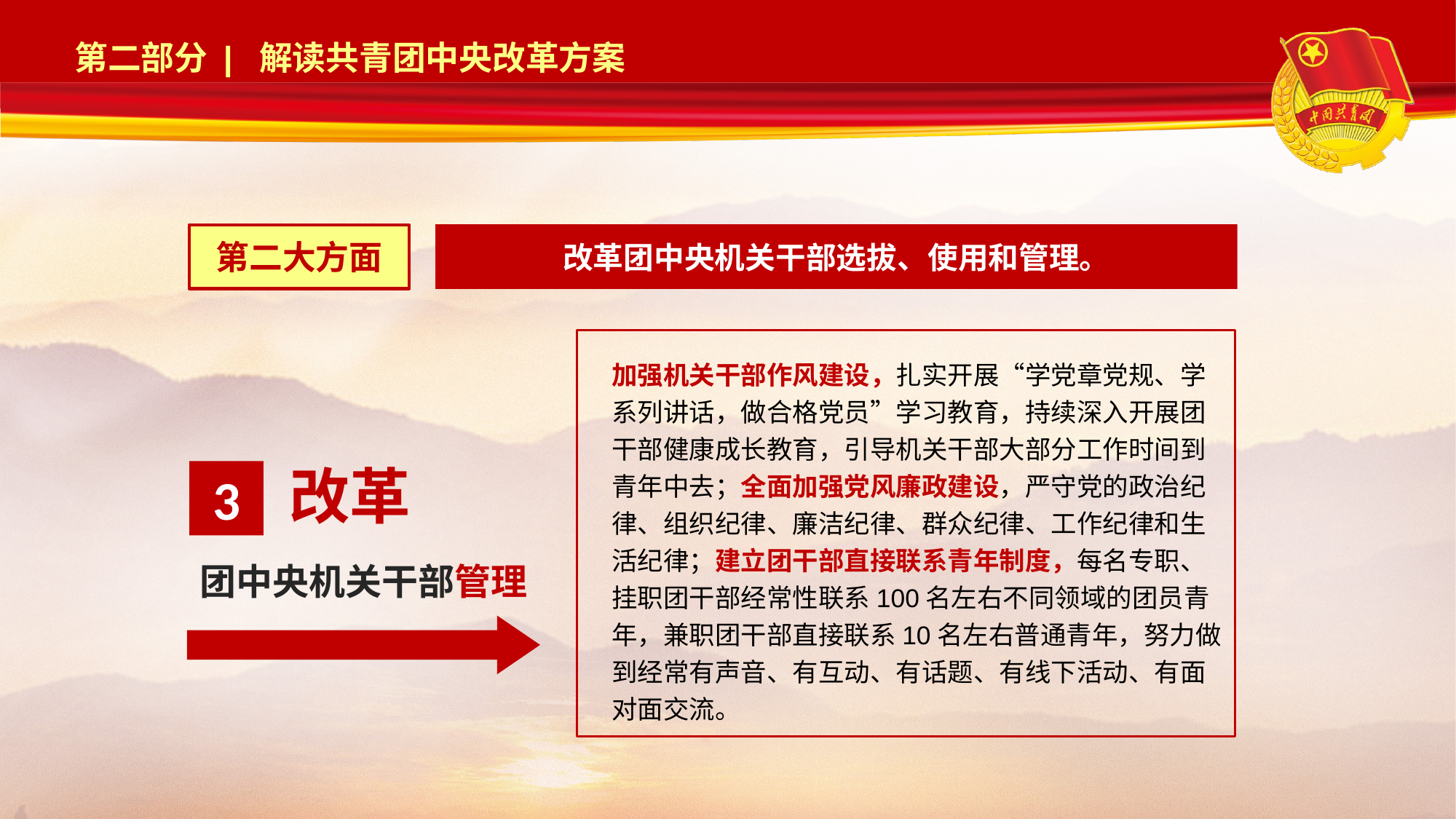

改革团中央机关干部选拔、使用和管理。
第二大方面

加强机关干部作风建设，扎实开展“学党章党规、学系列讲话，做合格党员”学习教育，持续深入开展团干部健康成长教育，引导机关干部大部分工作时间到青年中去；全面加强党风廉政建设，严守党的政治纪律、组织纪律、廉洁纪律、群众纪律、工作纪律和生活纪律；建立团干部直接联系青年制度，每名专职、挂职团干部经常性联系100名左右不同领域的团员青年，兼职团干部直接联系10名左右普通青年，努力做到经常有声音、有互动、有话题、有线下活动、有面对面交流。
改革
3
团中央机关干部管理